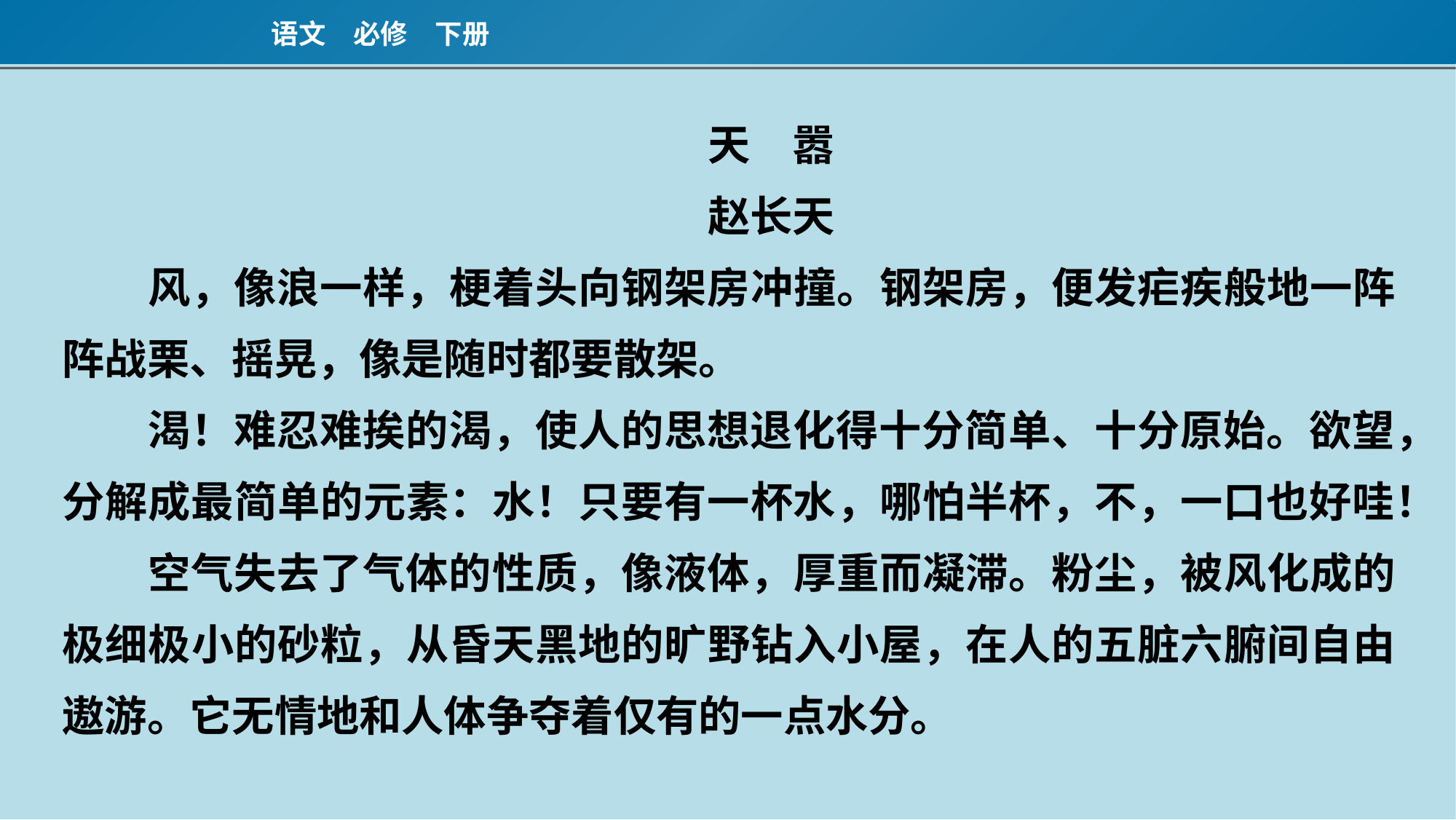

天　嚣
赵长天
风，像浪一样，梗着头向钢架房冲撞。钢架房，便发疟疾般地一阵阵战栗、摇晃，像是随时都要散架。
渴！难忍难挨的渴，使人的思想退化得十分简单、十分原始。欲望，分解成最简单的元素：水！只要有一杯水，哪怕半杯，不，一口也好哇！
空气失去了气体的性质，像液体，厚重而凝滞。粉尘，被风化成的极细极小的砂粒，从昏天黑地的旷野钻入小屋，在人的五脏六腑间自由遨游。它无情地和人体争夺着仅有的一点水分。